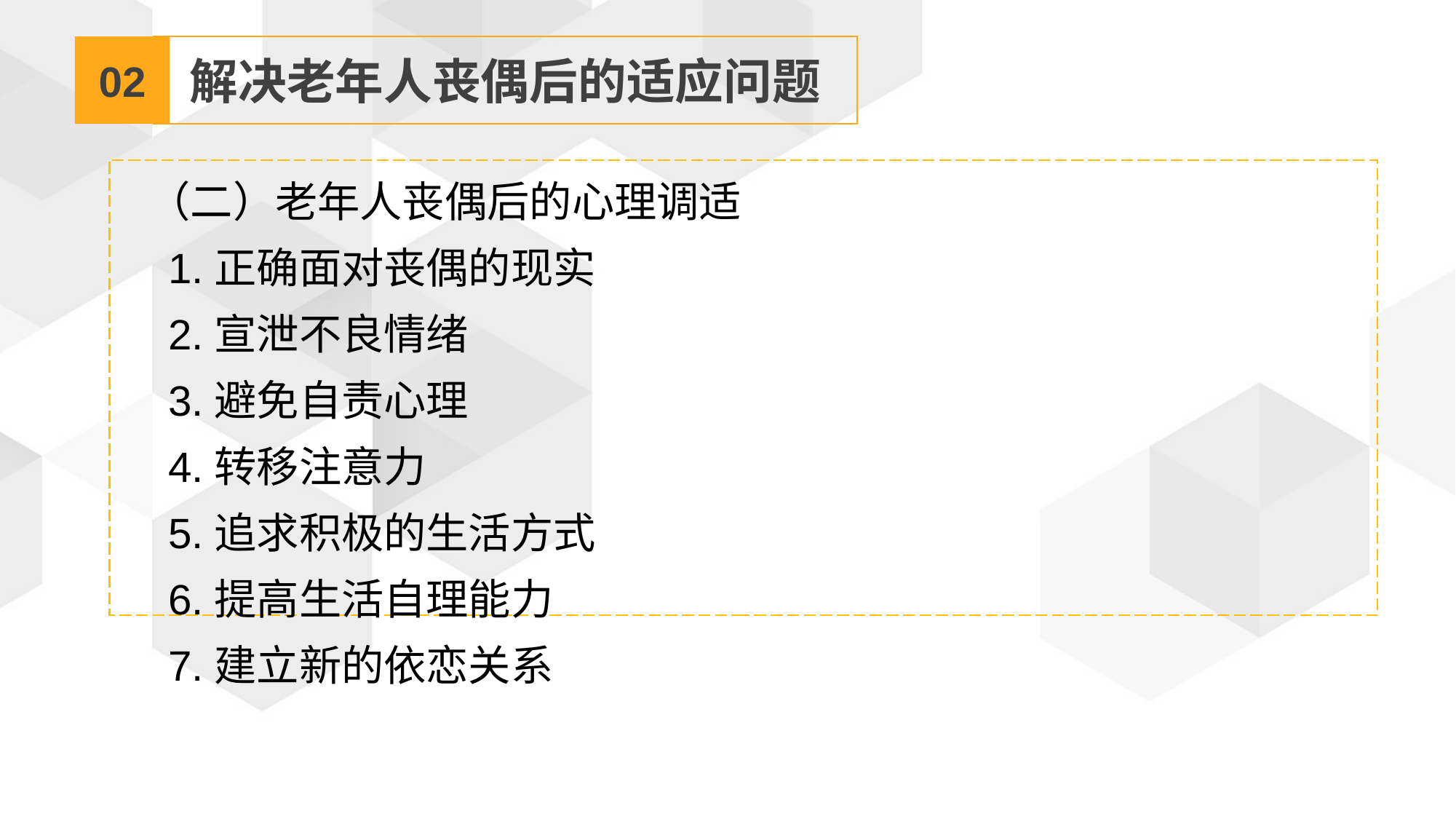

02
解决老年人丧偶后的适应问题
   （二）老年人丧偶后的心理调适
     1.正确面对丧偶的现实
     2.宣泄不良情绪
     3.避免自责心理
     4.转移注意力
     5.追求积极的生活方式
     6.提高生活自理能力
     7.建立新的依恋关系